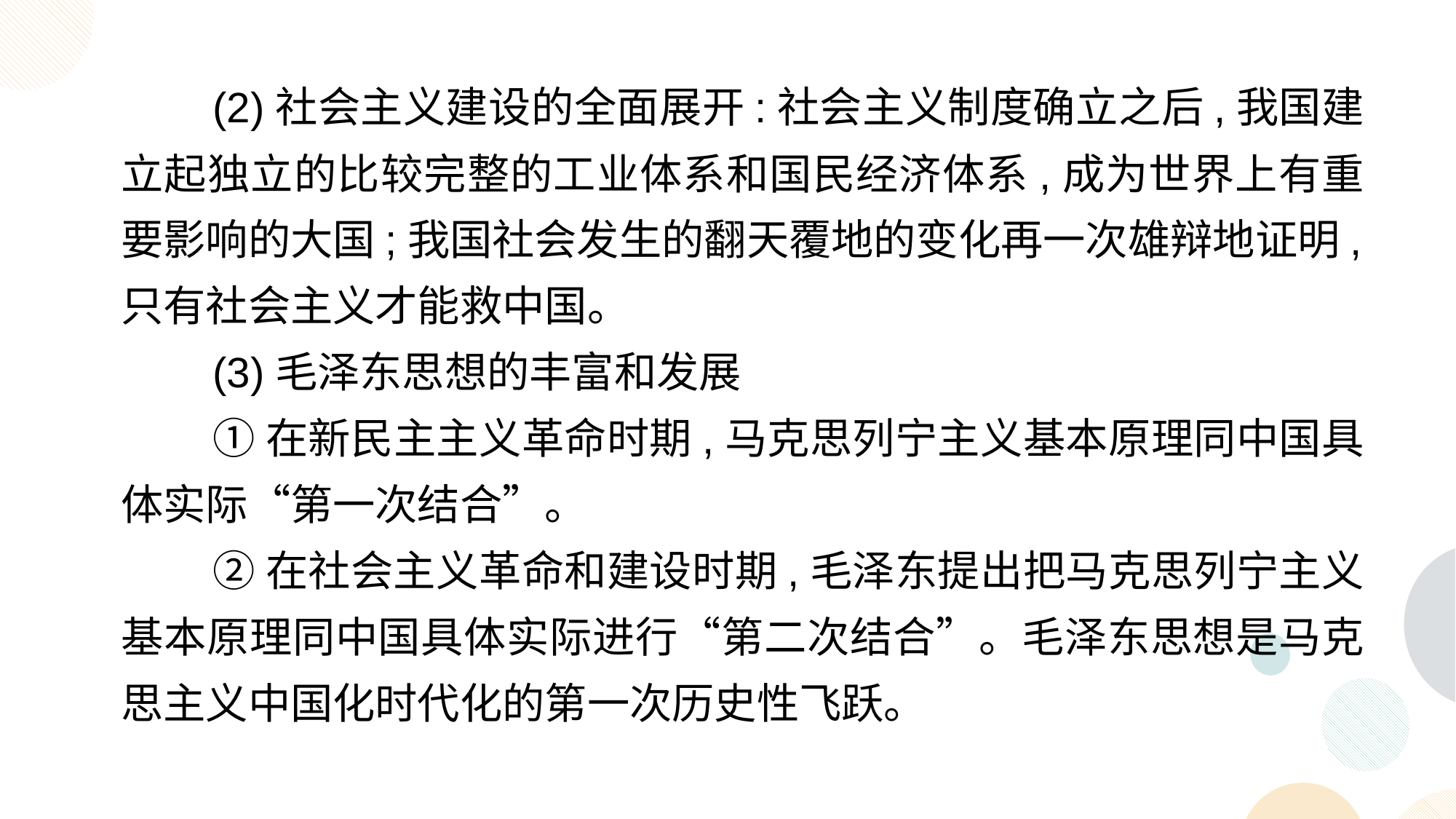

(2)社会主义建设的全面展开:社会主义制度确立之后,我国建立起独立的比较完整的工业体系和国民经济体系,成为世界上有重要影响的大国;我国社会发生的翻天覆地的变化再一次雄辩地证明,只有社会主义才能救中国。
(3)毛泽东思想的丰富和发展
①在新民主主义革命时期,马克思列宁主义基本原理同中国具体实际“第一次结合”。
②在社会主义革命和建设时期,毛泽东提出把马克思列宁主义基本原理同中国具体实际进行“第二次结合”。毛泽东思想是马克思主义中国化时代化的第一次历史性飞跃。